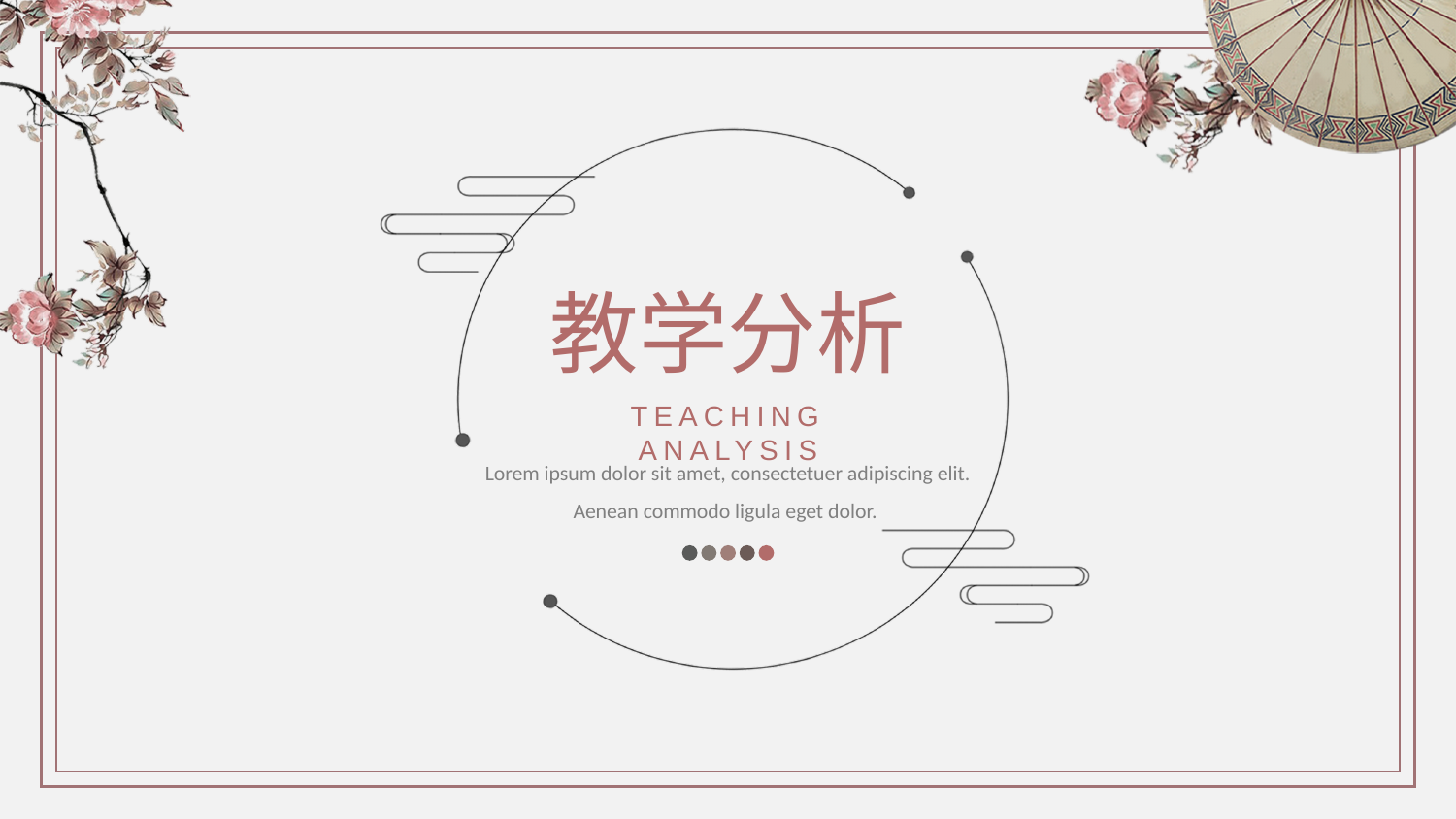

教学分析
TEACHING ANALYSIS
Lorem ipsum dolor sit amet, consectetuer adipiscing elit. Aenean commodo ligula eget dolor.